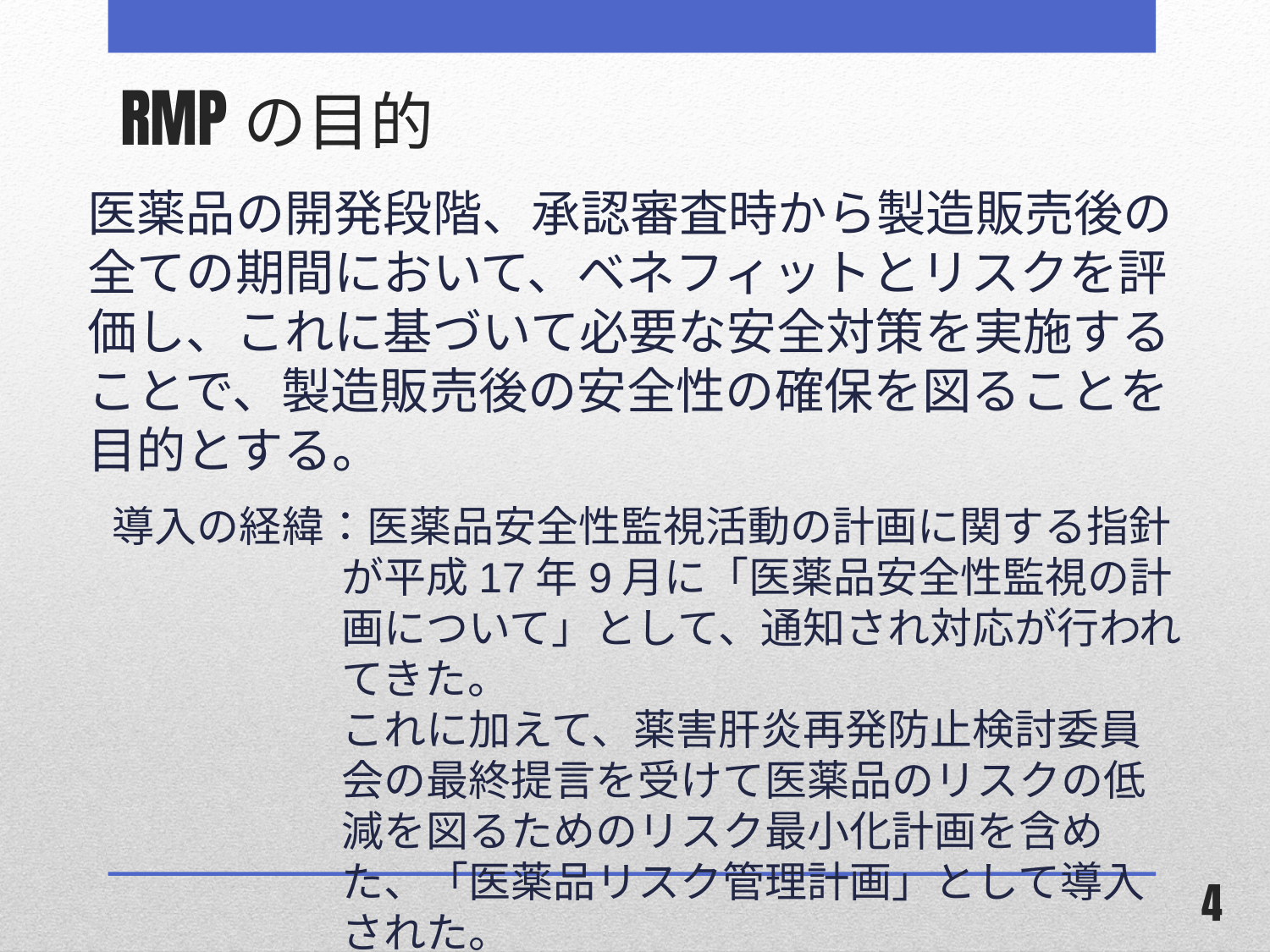

RMPの目的
医薬品の開発段階、承認審査時から製造販売後の全ての期間において、ベネフィットとリスクを評価し、これに基づいて必要な安全対策を実施することで、製造販売後の安全性の確保を図ることを目的とする。
導入の経緯：医薬品安全性監視活動の計画に関する指針が平成17年9月に「医薬品安全性監視の計画について」として、通知され対応が行われてきた。
これに加えて、薬害肝炎再発防止検討委員会の最終提言を受けて医薬品のリスクの低減を図るためのリスク最小化計画を含めた、「医薬品リスク管理計画」として導入された。
4